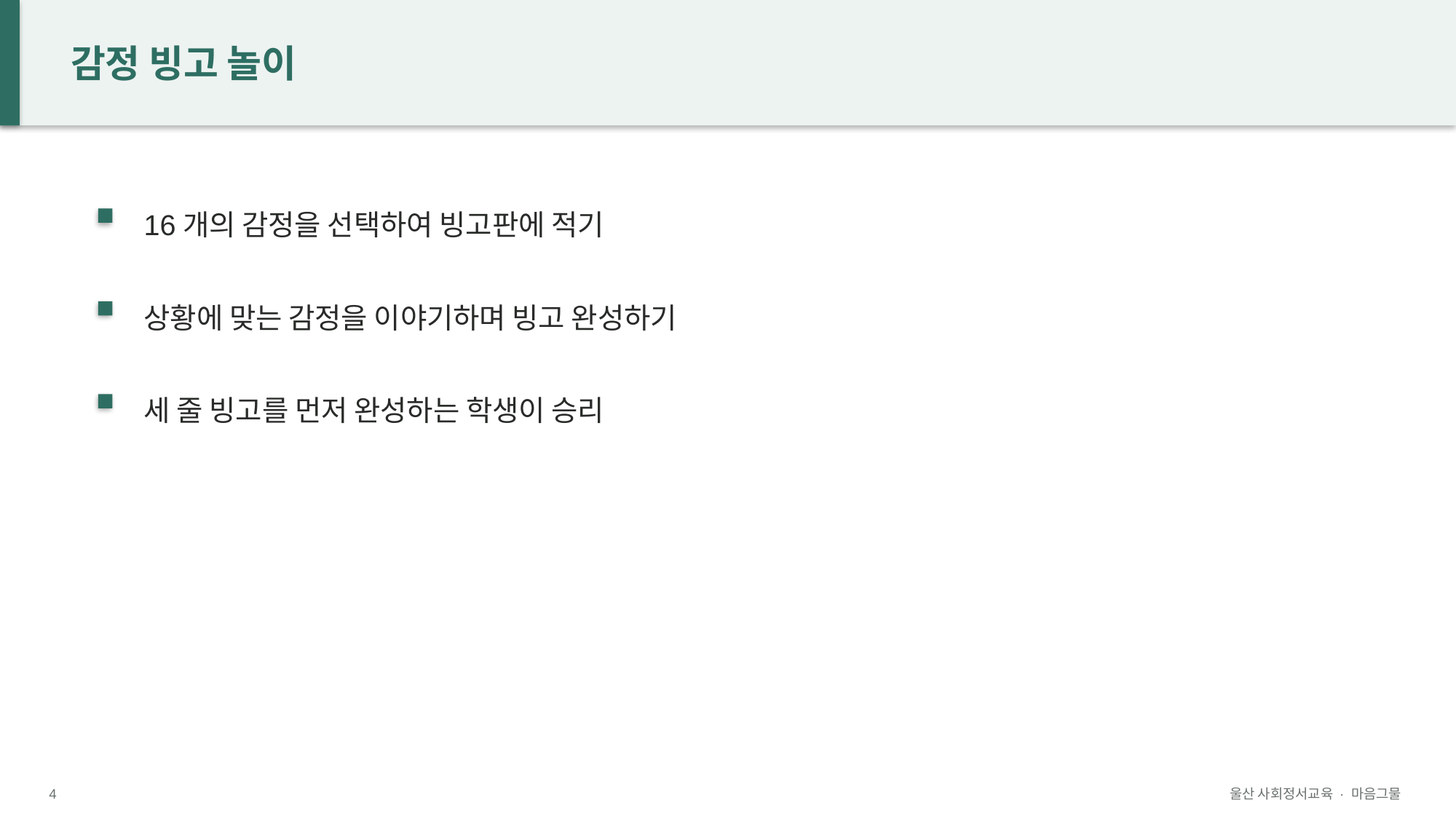

감정 빙고 놀이
16개의 감정을 선택하여 빙고판에 적기

상황에 맞는 감정을 이야기하며 빙고 완성하기

세 줄 빙고를 먼저 완성하는 학생이 승리

4
울산 사회정서교육 · 마음그물